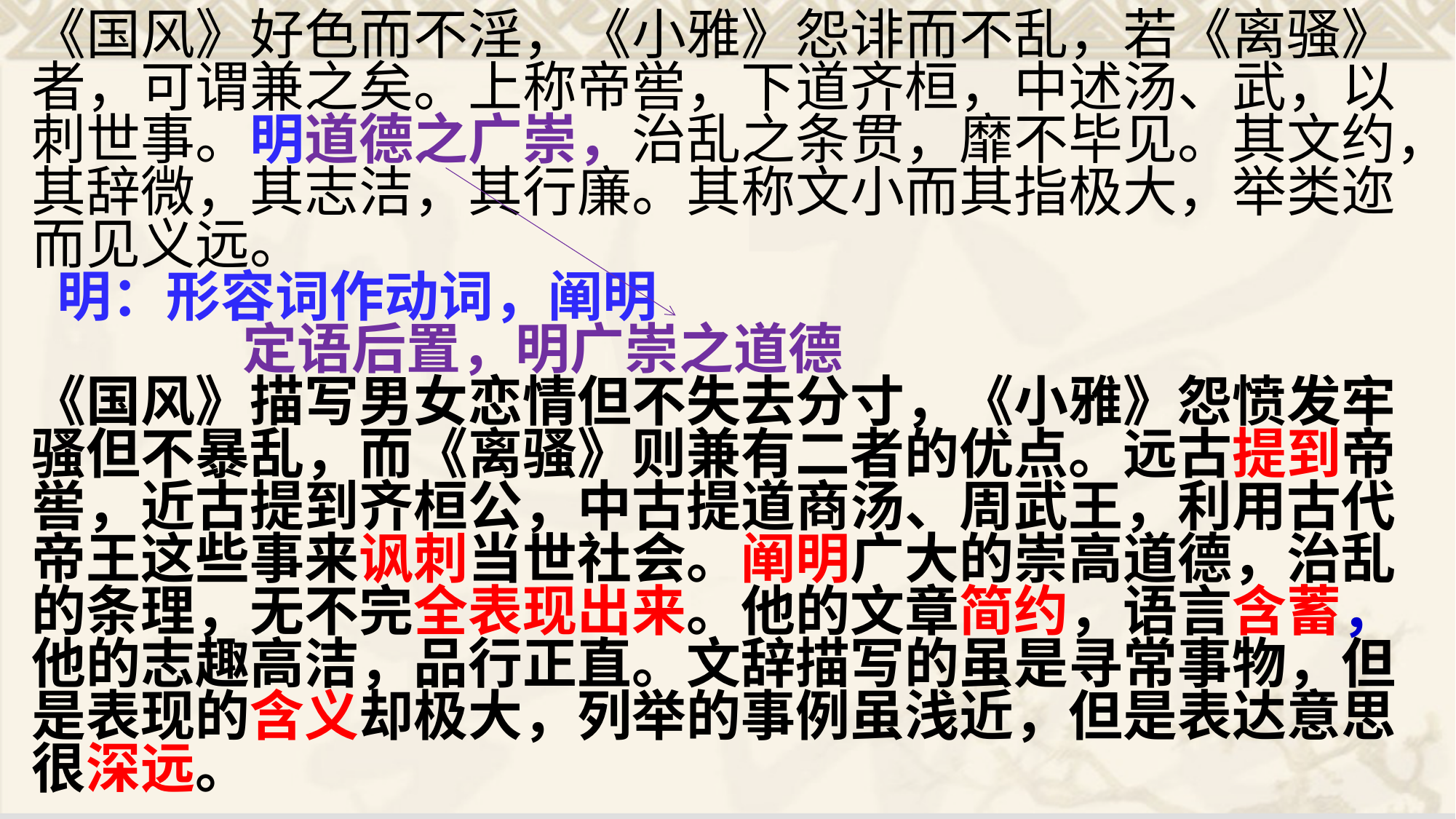

《国风》好色而不淫，《小雅》怨诽而不乱，若《离骚》者，可谓兼之矣。上称帝喾，下道齐桓，中述汤、武，以刺世事。明道德之广崇，治乱之条贯，靡不毕见。其文约，其辞微，其志洁，其行廉。其称文小而其指极大，举类迩而见义远。
 明：形容词作动词，阐明
                定语后置，明广崇之道德
《国风》描写男女恋情但不失去分寸，《小雅》怨愤发牢骚但不暴乱，而《离骚》则兼有二者的优点。远古提到帝喾，近古提到齐桓公，中古提道商汤、周武王，利用古代帝王这些事来讽刺当世社会。阐明广大的崇高道德，治乱的条理，无不完全表现出来。他的文章简约，语言含蓄，他的志趣高洁，品行正直。文辞描写的虽是寻常事物，但是表现的含义却极大，列举的事例虽浅近，但是表达意思很深远。